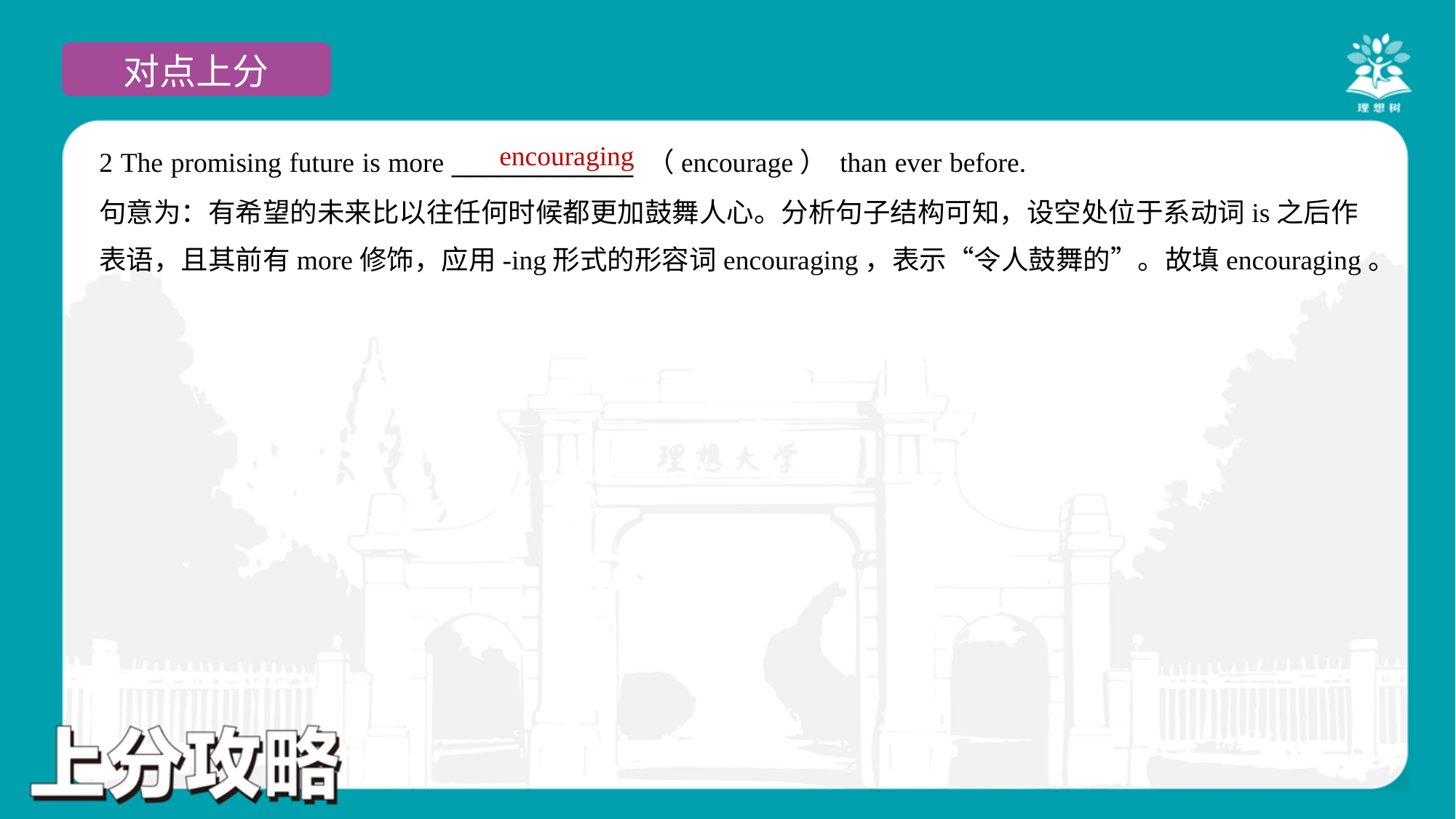

encouraging
2 The promising future is more ____________ （encourage） than ever before.
句意为：有希望的未来比以往任何时候都更加鼓舞人心。分析句子结构可知，设空处位于系动词is之后作
表语，且其前有more修饰，应用-ing形式的形容词encouraging，表示“令人鼓舞的”。故填encouraging。